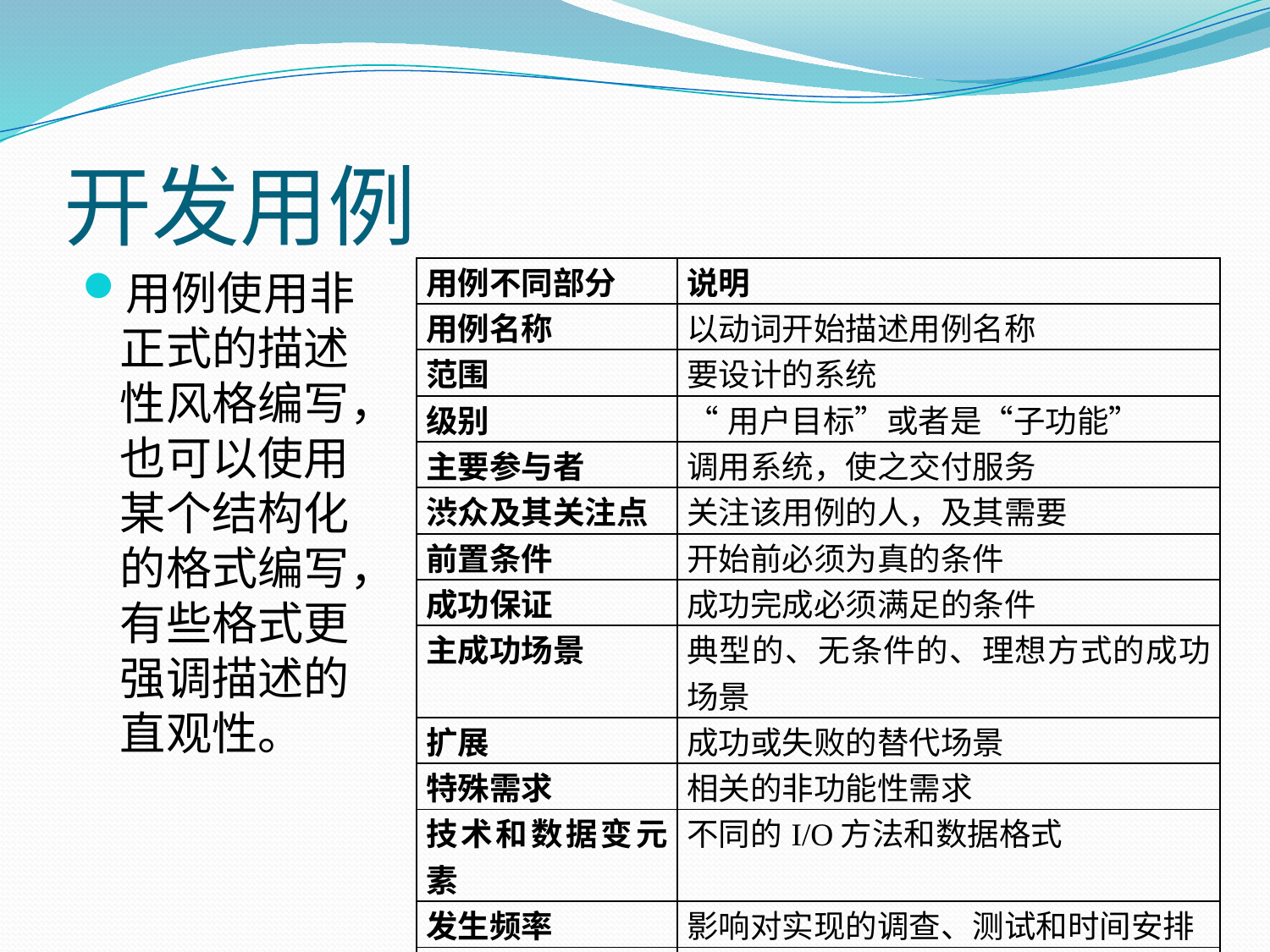

# 开发用例
用例使用非正式的描述性风格编写，也可以使用某个结构化的格式编写，有些格式更强调描述的直观性。
| 用例不同部分 | 说明 |
| --- | --- |
| 用例名称 | 以动词开始描述用例名称 |
| 范围 | 要设计的系统 |
| 级别 | “用户目标”或者是“子功能” |
| 主要参与者 | 调用系统，使之交付服务 |
| 渋众及其关注点 | 关注该用例的人，及其需要 |
| 前置条件 | 开始前必须为真的条件 |
| 成功保证 | 成功完成必须满足的条件 |
| 主成功场景 | 典型的、无条件的、理想方式的成功场景 |
| 扩展 | 成功或失败的替代场景 |
| 特殊需求 | 相关的非功能性需求 |
| 技术和数据变元素 | 不同的I/O方法和数据格式 |
| 发生频率 | 影响对实现的调查、测试和时间安排 |
| 杂项 | 未决问题等 |